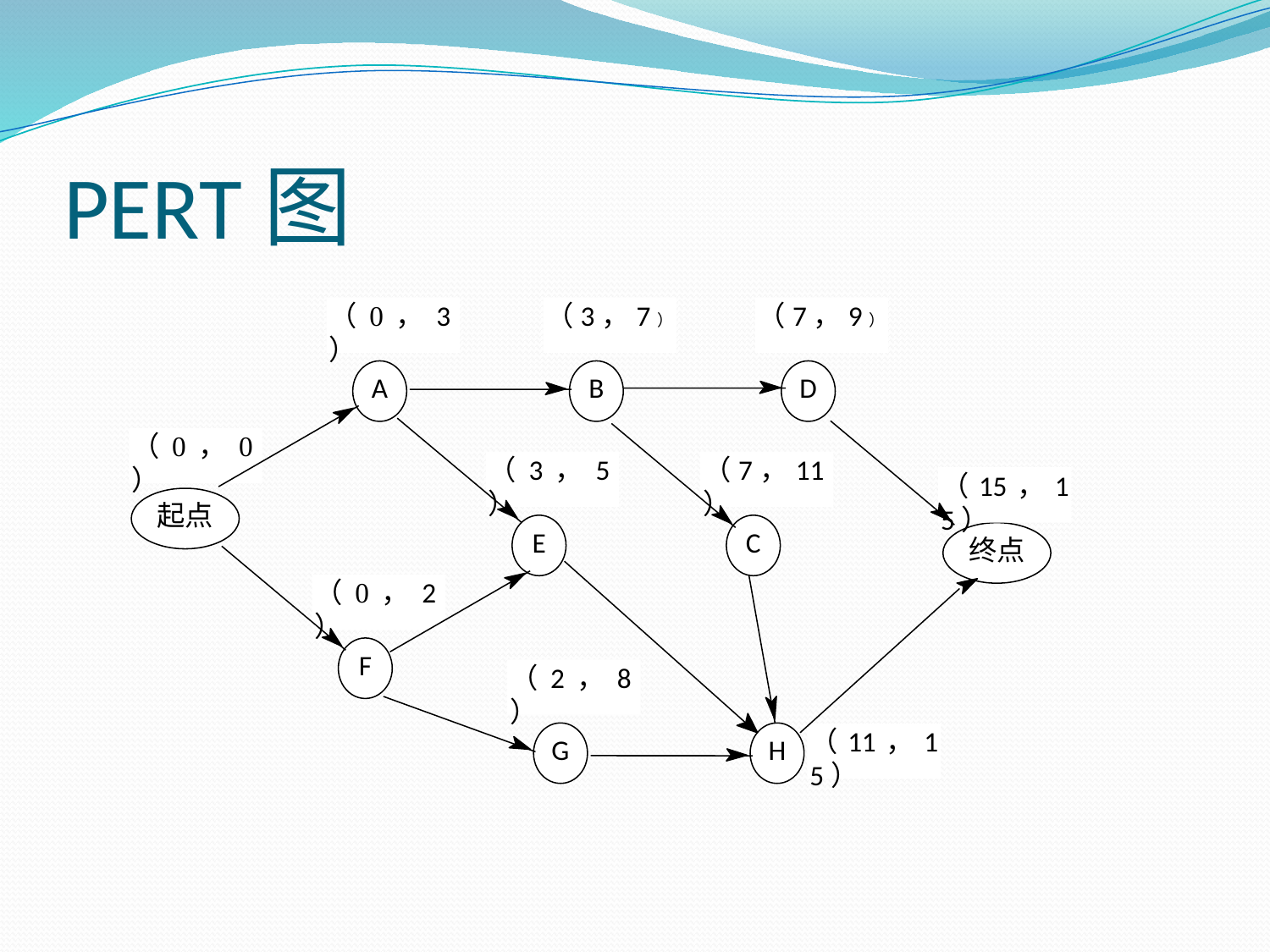

# PERT图
（0，3）
A
（3，7）
B
（7，9）
D

（0，0）
起点

（3，5）
E
（7，11）
C

（15，15）
终点

（0，2）
F

（2，8）
G

H
（11，15）